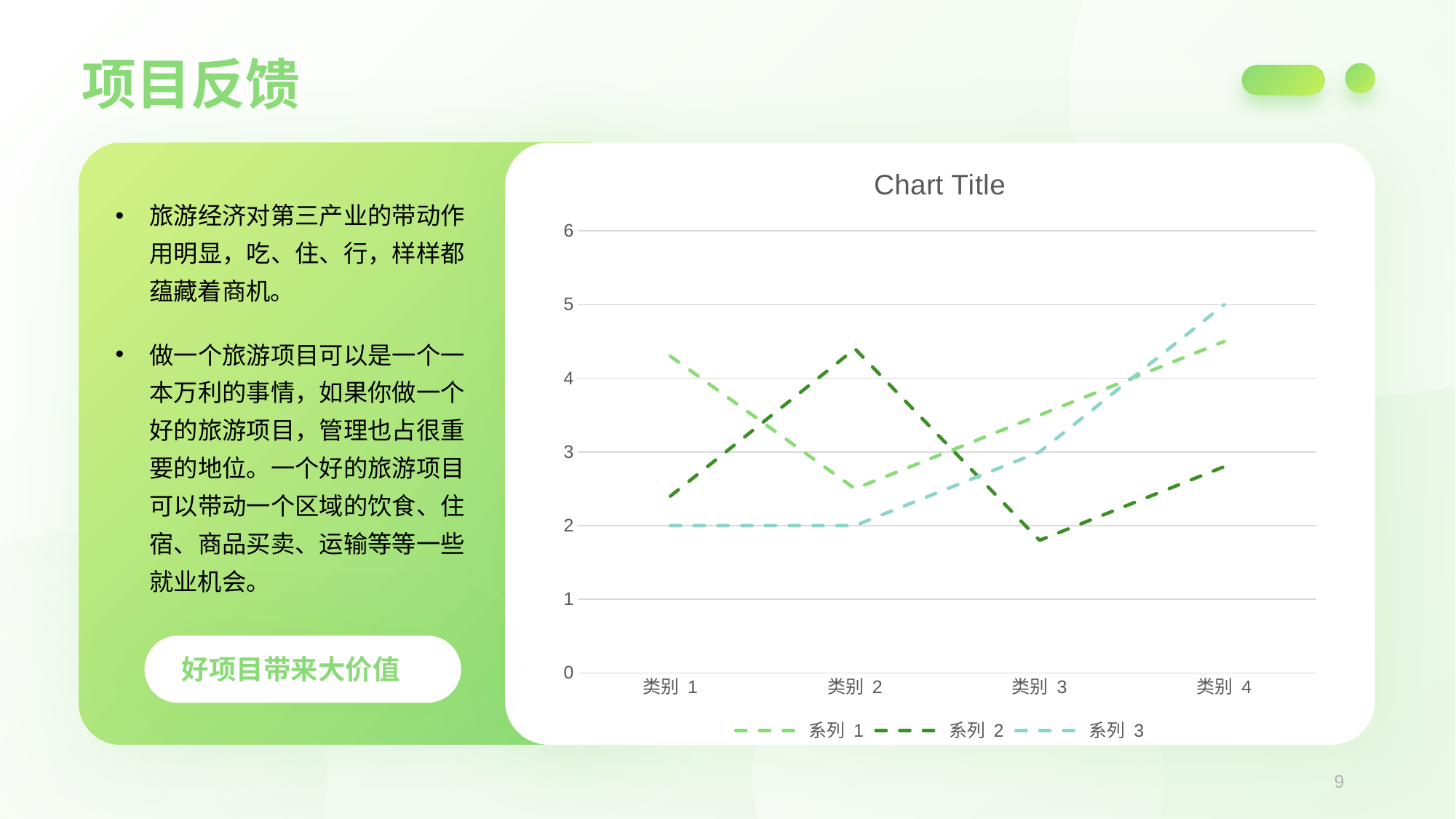

项目反馈

### Chart:

| Category | 系列 1 | 系列 2 | 系列 3 |
|---|---|---|---|
| 类别 1 | 4.3 | 2.4 | 2.0 |
| 类别 2 | 2.5 | 4.4 | 2.0 |
| 类别 3 | 3.5 | 1.8 | 3.0 |
| 类别 4 | 4.5 | 2.8 | 5.0 |
旅游经济对第三产业的带动作用明显，吃、住、行，样样都蕴藏着商机。
做一个旅游项目可以是一个一本万利的事情，如果你做一个好的旅游项目，管理也占很重要的地位。一个好的旅游项目可以带动一个区域的饮食、住宿、商品买卖、运输等等一些就业机会。

好项目带来大价值
9